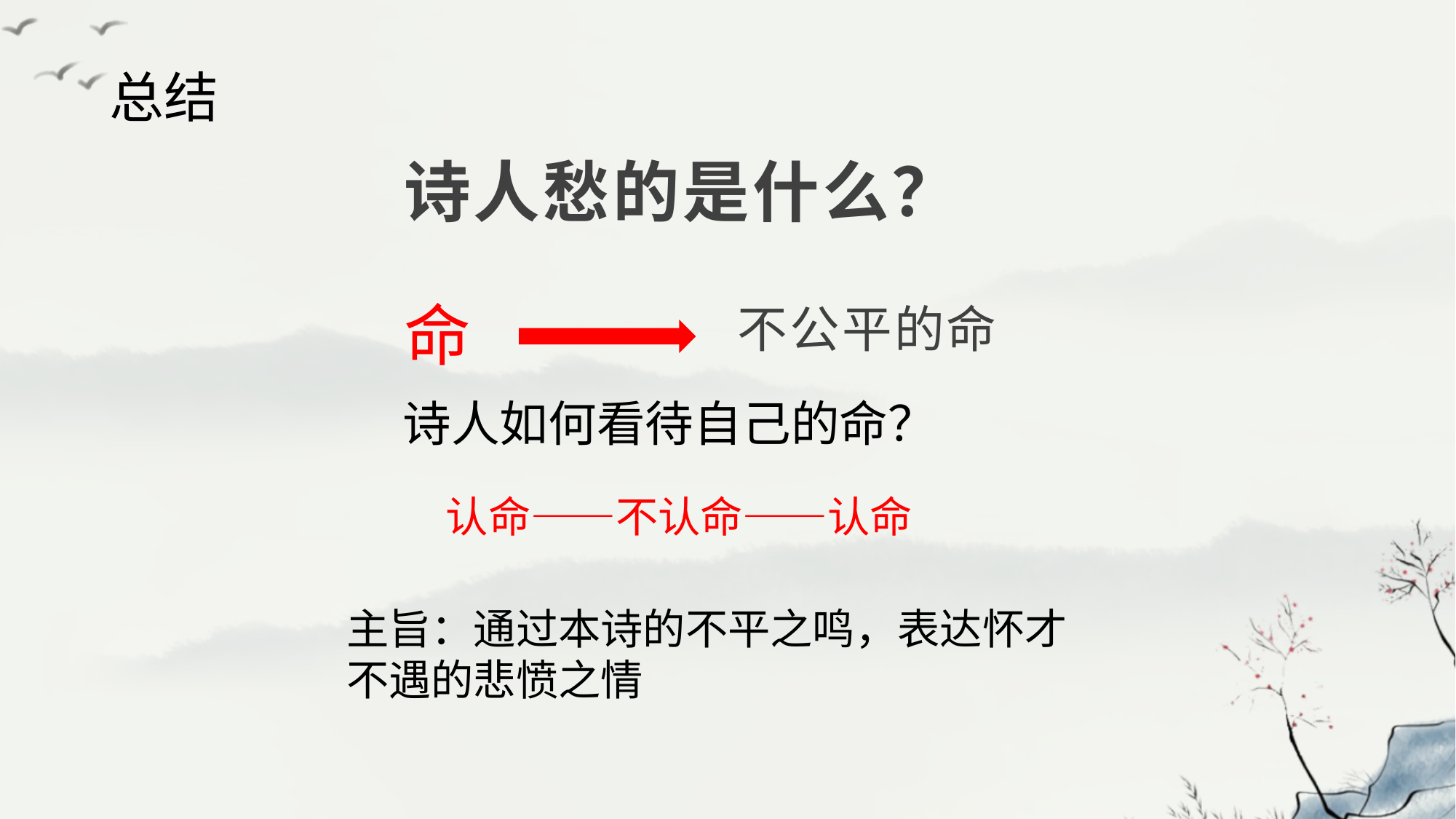

总结
# 诗人愁的是什么？
命
不公平的命

诗人如何看待自己的命？
认命——不认命——认命
主旨：通过本诗的不平之鸣，表达怀才不遇的悲愤之情